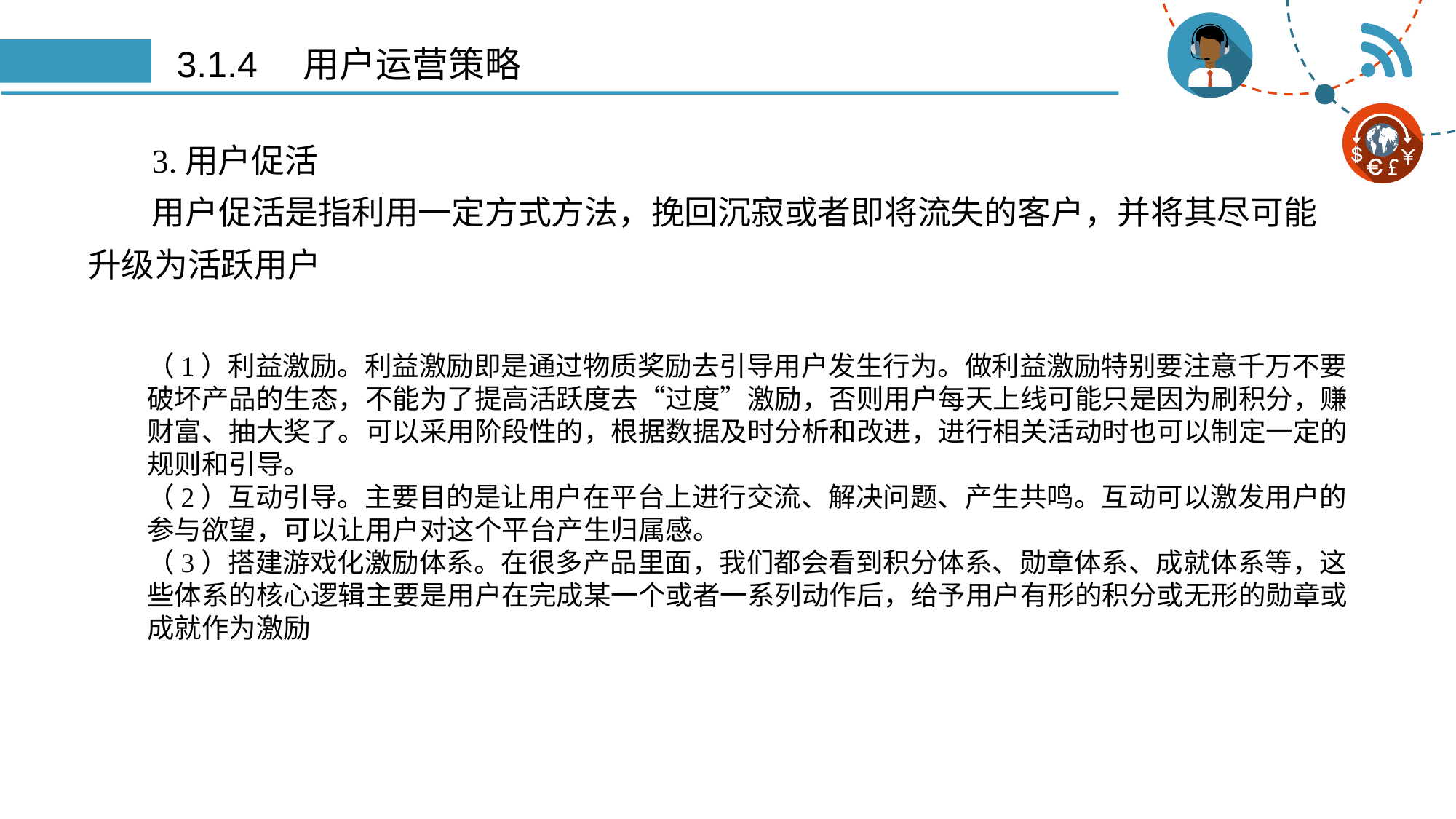

# 3.1.4　用户运营策略
3.用户促活
用户促活是指利用一定方式方法，挽回沉寂或者即将流失的客户，并将其尽可能升级为活跃用户
（1）利益激励。利益激励即是通过物质奖励去引导用户发生行为。做利益激励特别要注意千万不要破坏产品的生态，不能为了提高活跃度去“过度”激励，否则用户每天上线可能只是因为刷积分，赚财富、抽大奖了。可以采用阶段性的，根据数据及时分析和改进，进行相关活动时也可以制定一定的规则和引导。
（2）互动引导。主要目的是让用户在平台上进行交流、解决问题、产生共鸣。互动可以激发用户的参与欲望，可以让用户对这个平台产生归属感。
（3）搭建游戏化激励体系。在很多产品里面，我们都会看到积分体系、勋章体系、成就体系等，这些体系的核心逻辑主要是用户在完成某一个或者一系列动作后，给予用户有形的积分或无形的勋章或成就作为激励